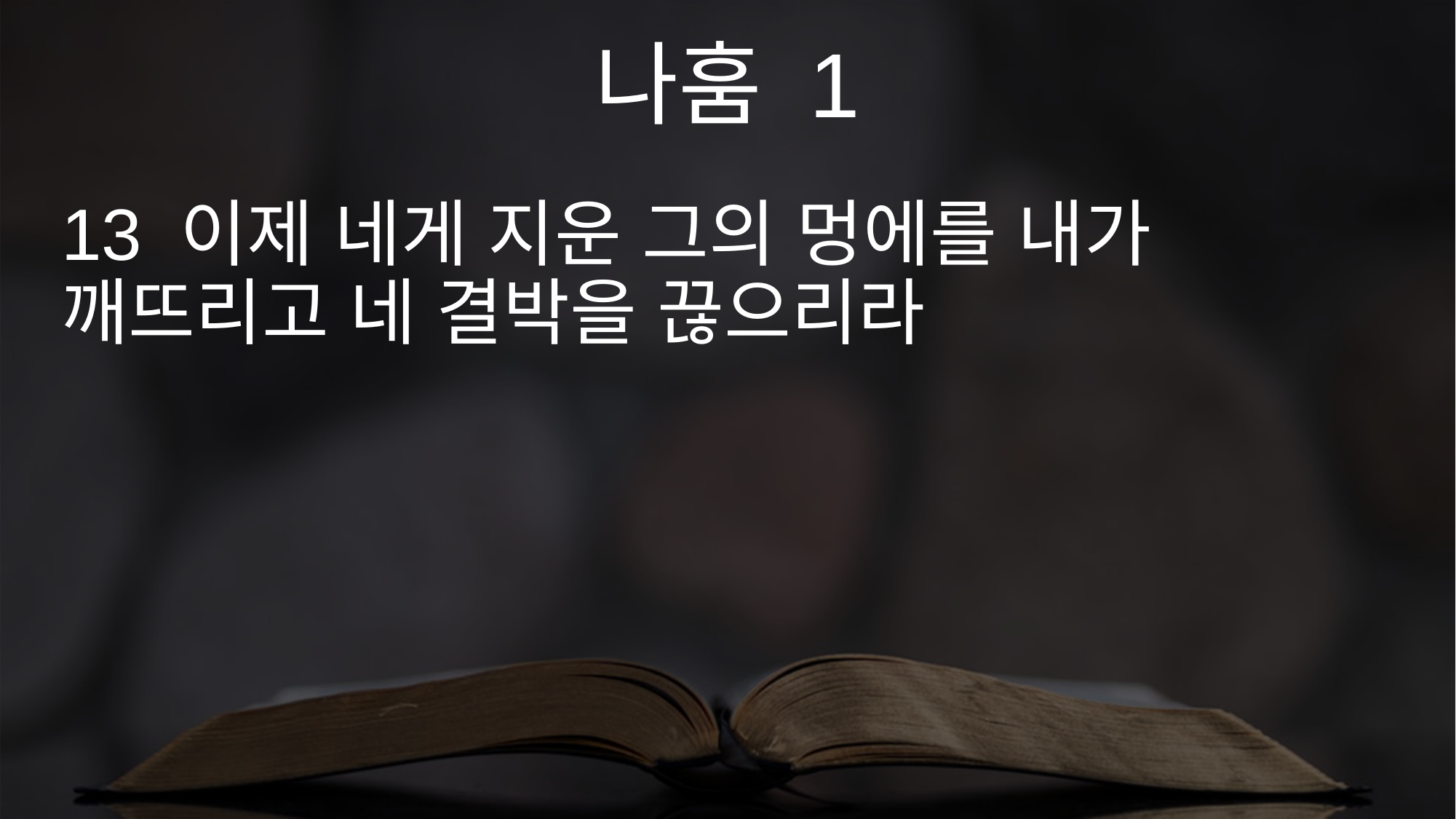

나훔 1
13 이제 네게 지운 그의 멍에를 내가 깨뜨리고 네 결박을 끊으리라